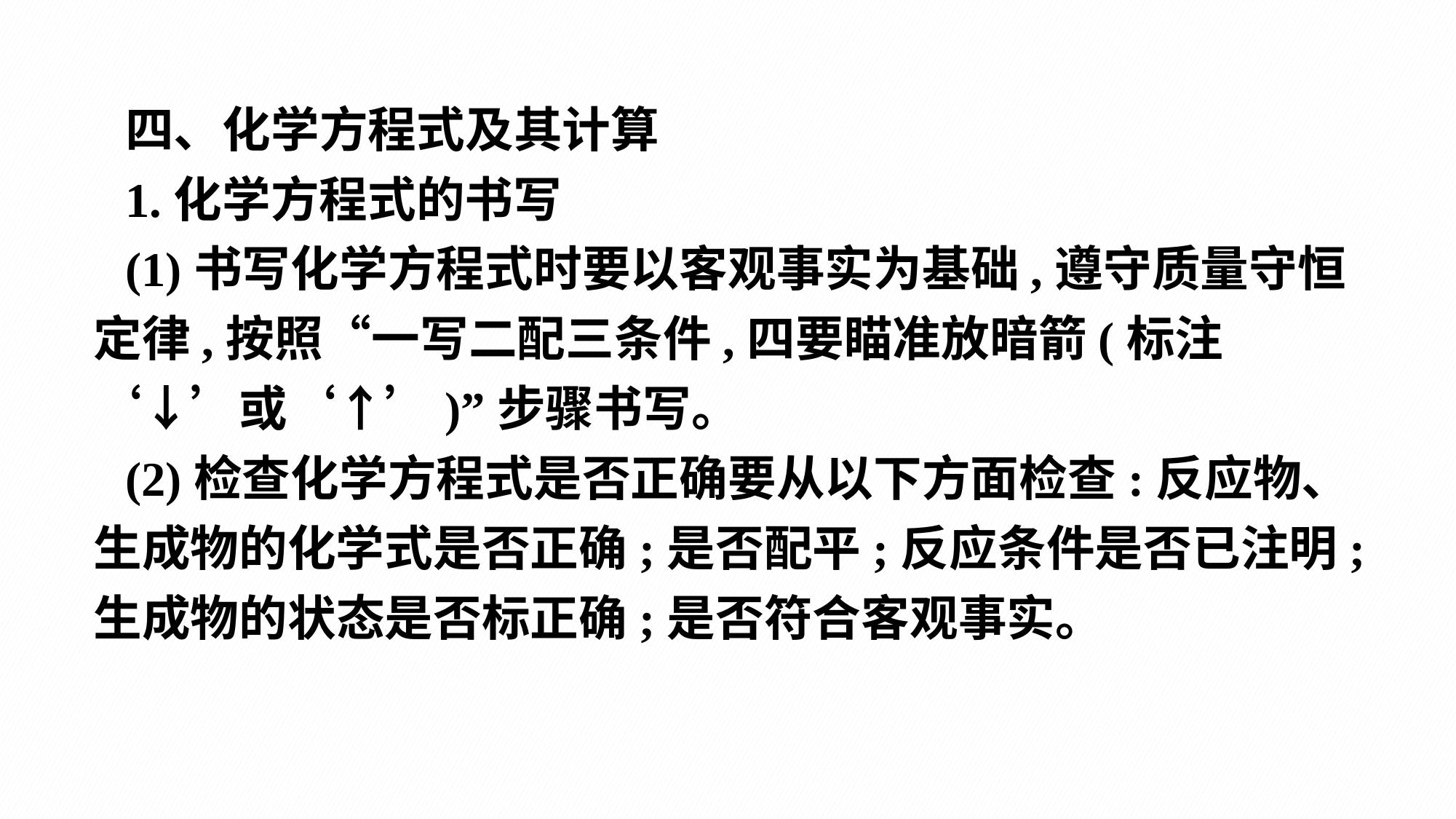

四、化学方程式及其计算
1.化学方程式的书写
(1)书写化学方程式时要以客观事实为基础,遵守质量守恒定律,按照“一写二配三条件,四要瞄准放暗箭(标注‘↓’或‘↑’)”步骤书写。
(2)检查化学方程式是否正确要从以下方面检查:反应物、生成物的化学式是否正确;是否配平;反应条件是否已注明;生成物的状态是否标正确;是否符合客观事实。